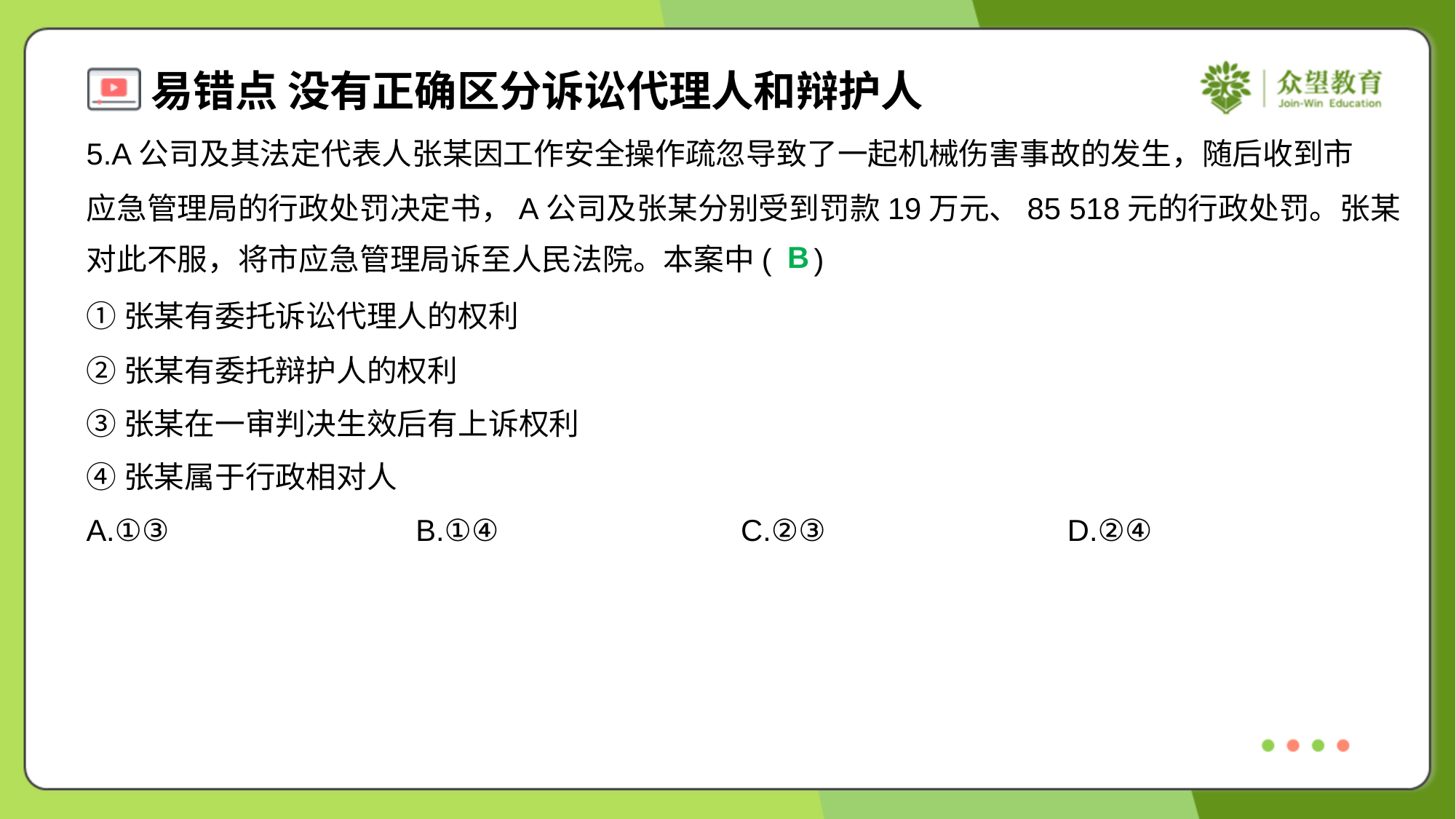

5.A公司及其法定代表人张某因工作安全操作疏忽导致了一起机械伤害事故的发生，随后收到市
应急管理局的行政处罚决定书，A公司及张某分别受到罚款19万元、85 518元的行政处罚。张某
对此不服，将市应急管理局诉至人民法院。本案中(     )
B
①张某有委托诉讼代理人的权利
②张某有委托辩护人的权利
③张某在一审判决生效后有上诉权利
④张某属于行政相对人
A.①③	B.①④	C.②③	D.②④